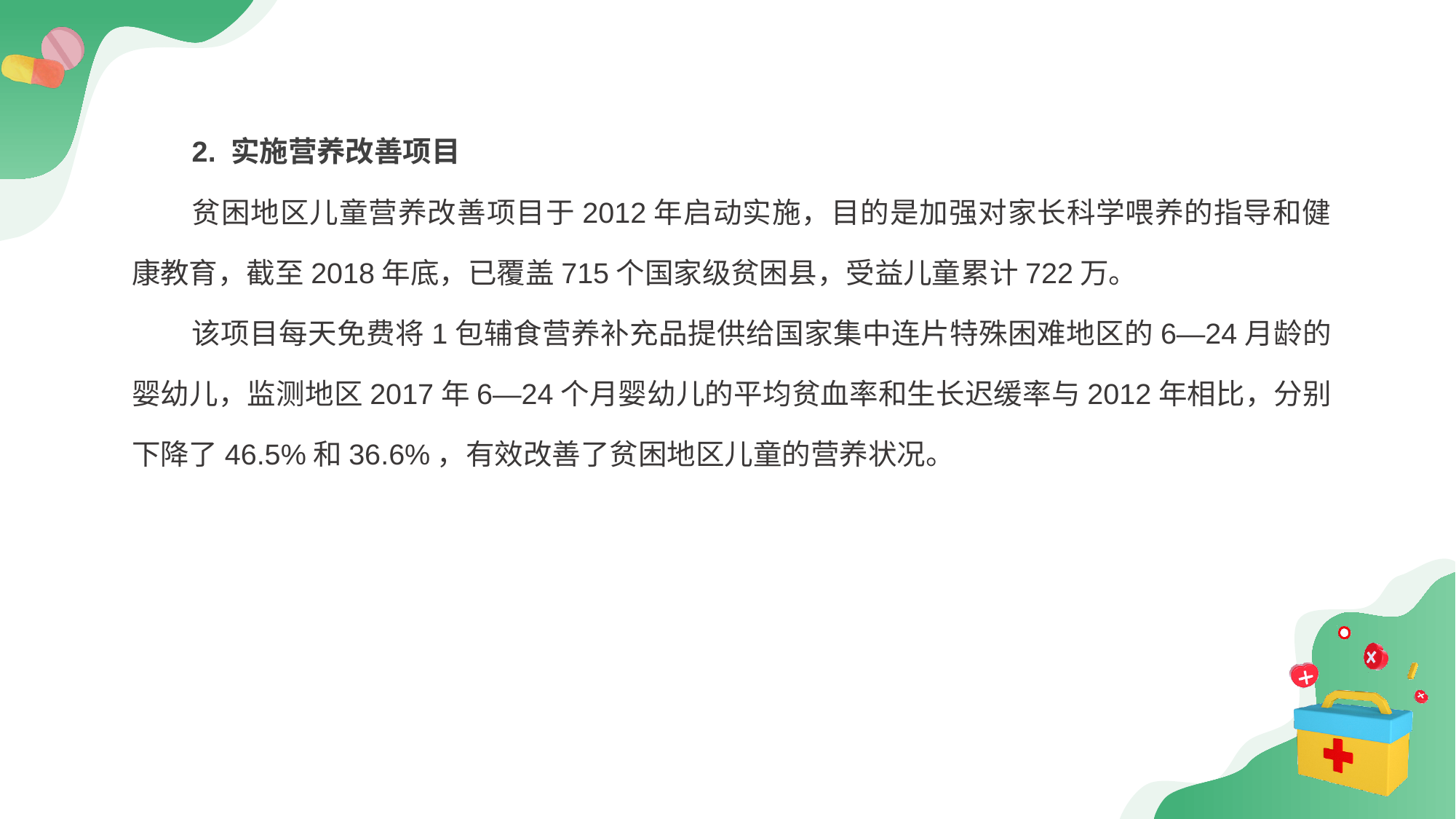

2. 实施营养改善项目
贫困地区儿童营养改善项目于2012年启动实施，目的是加强对家长科学喂养的指导和健康教育，截至2018年底，已覆盖715个国家级贫困县，受益儿童累计722万。
该项目每天免费将1包辅食营养补充品提供给国家集中连片特殊困难地区的6—24月龄的婴幼儿，监测地区2017年6—24个月婴幼儿的平均贫血率和生长迟缓率与2012年相比，分别下降了46.5%和36.6%，有效改善了贫困地区儿童的营养状况。